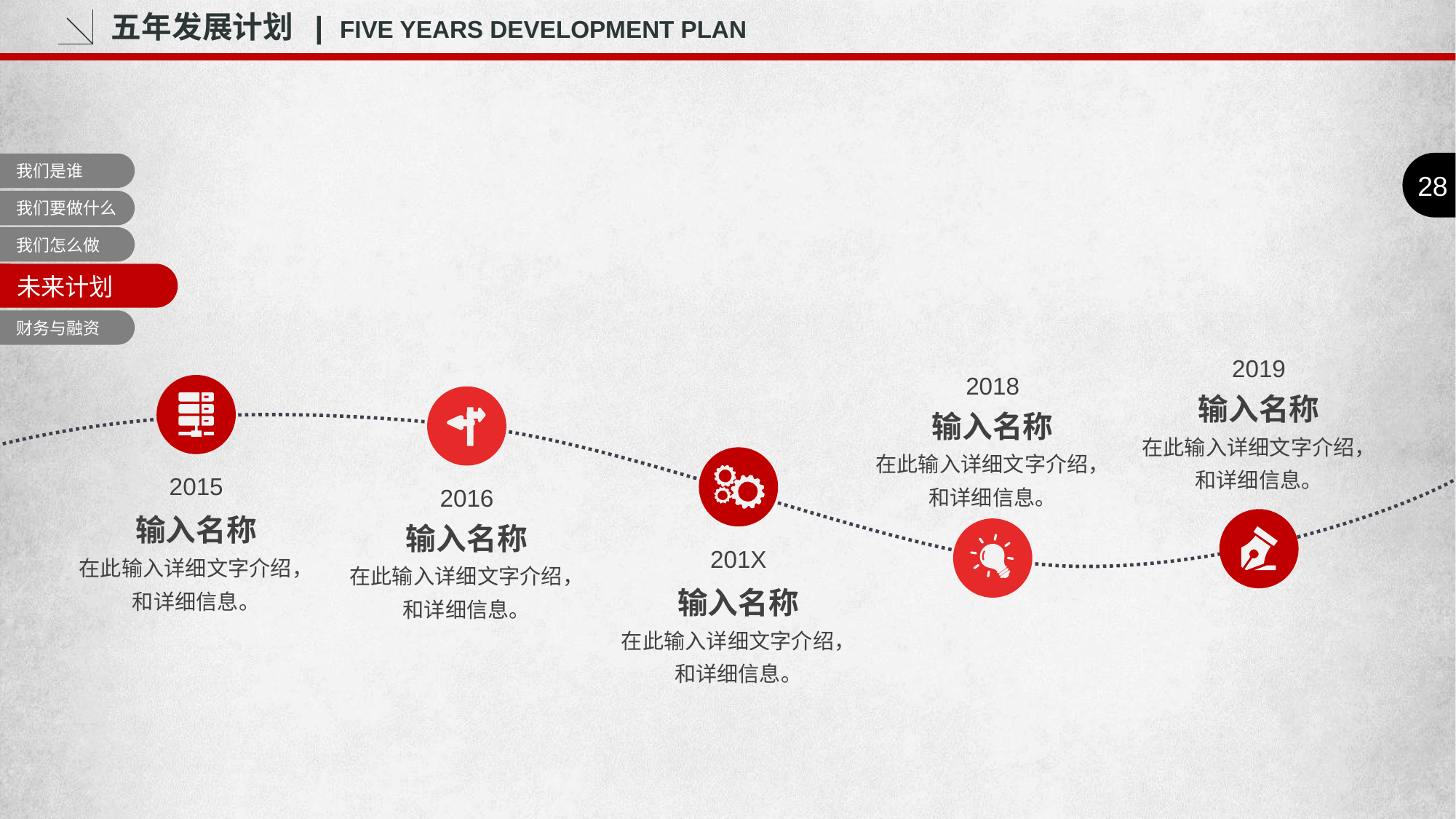

五年发展计划  |  FIVE YEARS DEVELOPMENT PLAN

28

我们是谁

我们要做什么

我们怎么做

未来计划

财务与融资
2019
输入名称
在此输入详细文字介绍，
和详细信息。
2018
输入名称
在此输入详细文字介绍，
和详细信息。

2015
输入名称
在此输入详细文字介绍，
和详细信息。
2016
输入名称
在此输入详细文字介绍，
和详细信息。

201X
输入名称
在此输入详细文字介绍，
和详细信息。